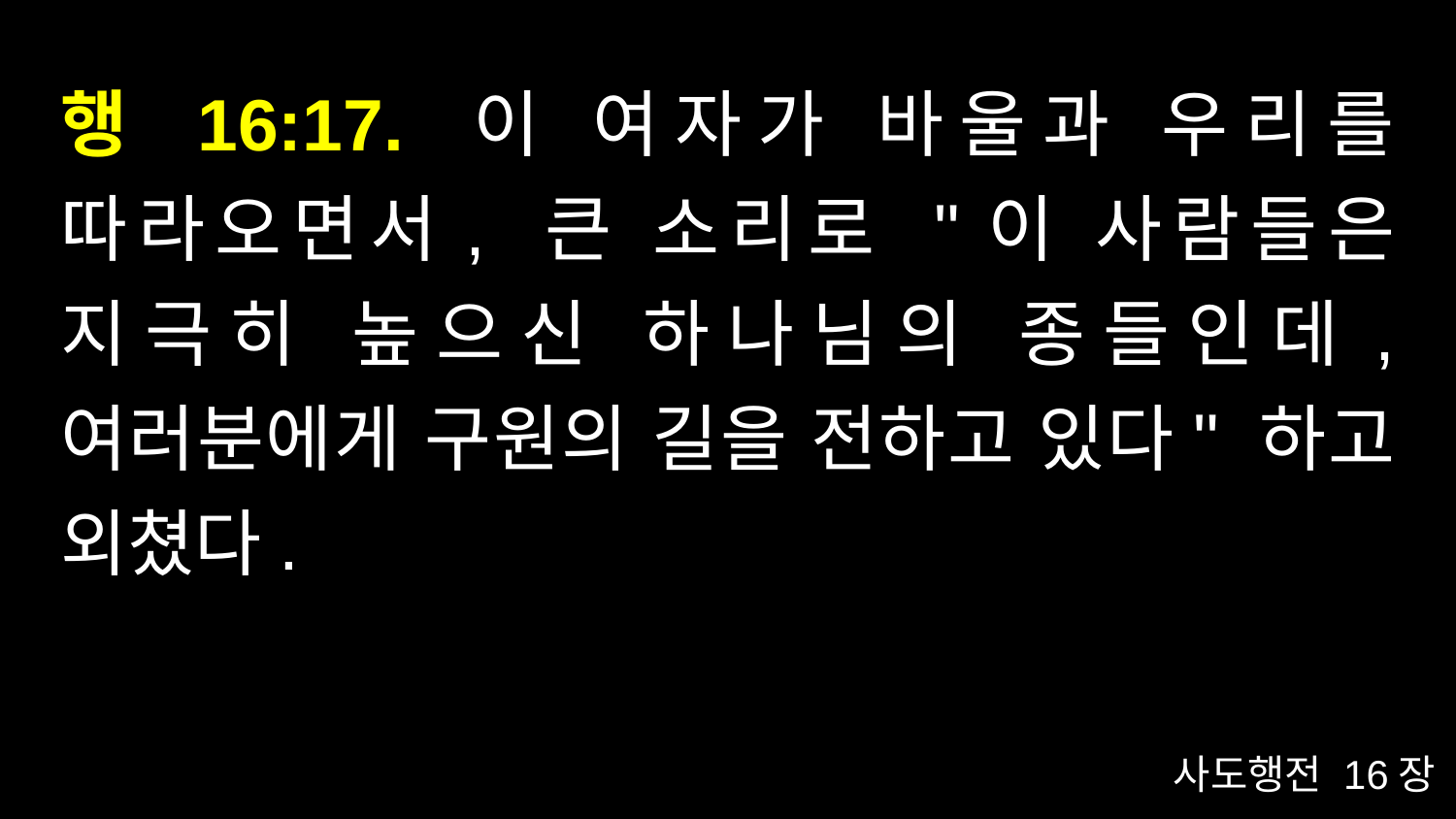

# 행 16:17. 이 여자가 바울과 우리를 따라오면서, 큰 소리로 "이 사람들은 지극히 높으신 하나님의 종들인데, 여러분에게 구원의 길을 전하고 있다" 하고 외쳤다.
사도행전 16장